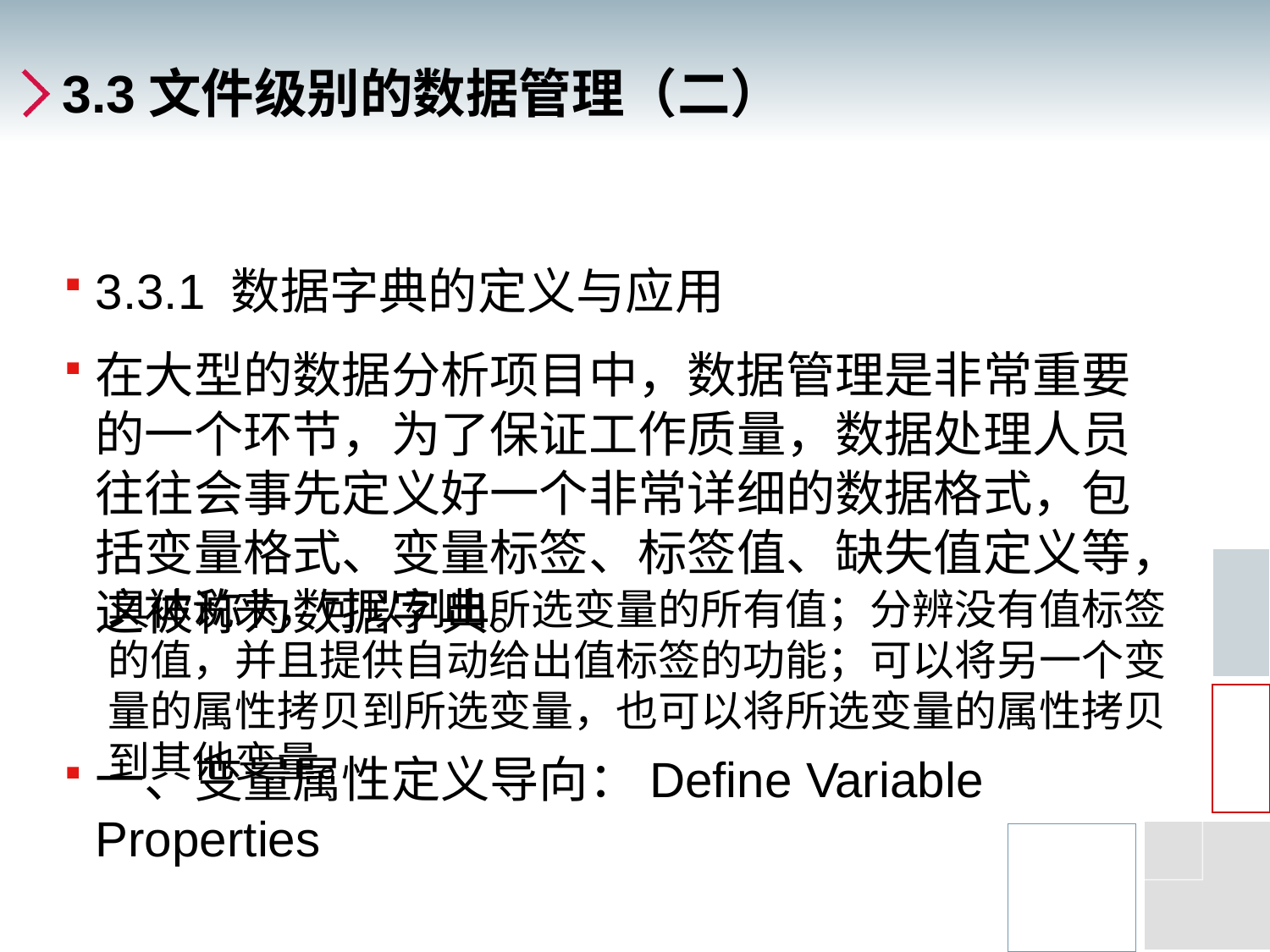

# 3.3文件级别的数据管理（二）

3.3.1 数据字典的定义与应用
在大型的数据分析项目中，数据管理是非常重要的一个环节，为了保证工作质量，数据处理人员往往会事先定义好一个非常详细的数据格式，包括变量格式、变量标签、标签值、缺失值定义等，这被称为数据字典。

一、变量属性定义导向：Define Variable Properties
具体说来，可以列出所选变量的所有值；分辨没有值标签的值，并且提供自动给出值标签的功能；可以将另一个变量的属性拷贝到所选变量，也可以将所选变量的属性拷贝到其他变量。